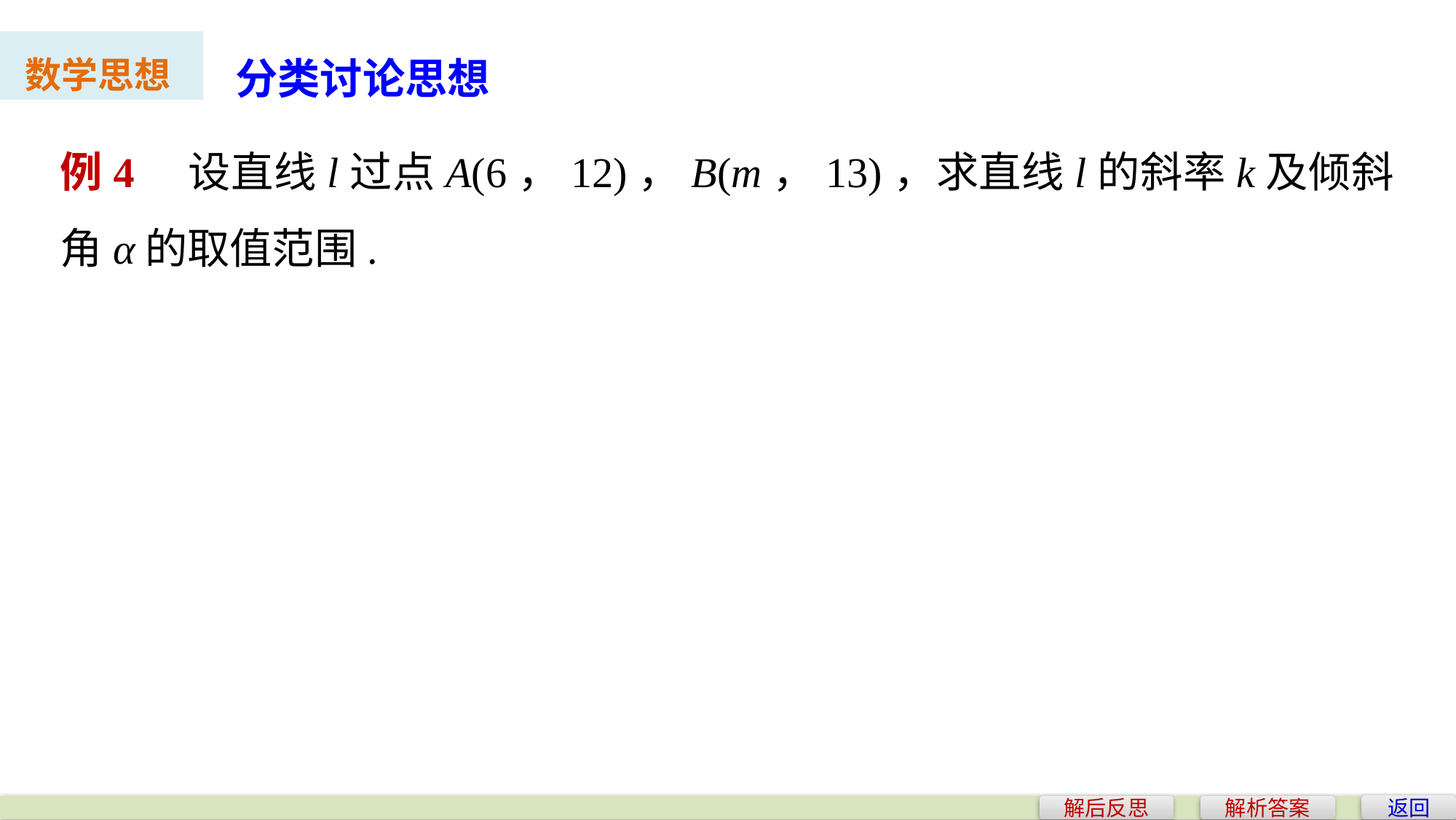

分类讨论思想

数学思想
例4　设直线l过点A(6，12)，B(m，13)，求直线l的斜率k及倾斜角α的取值范围.
返回
解后反思
解析答案